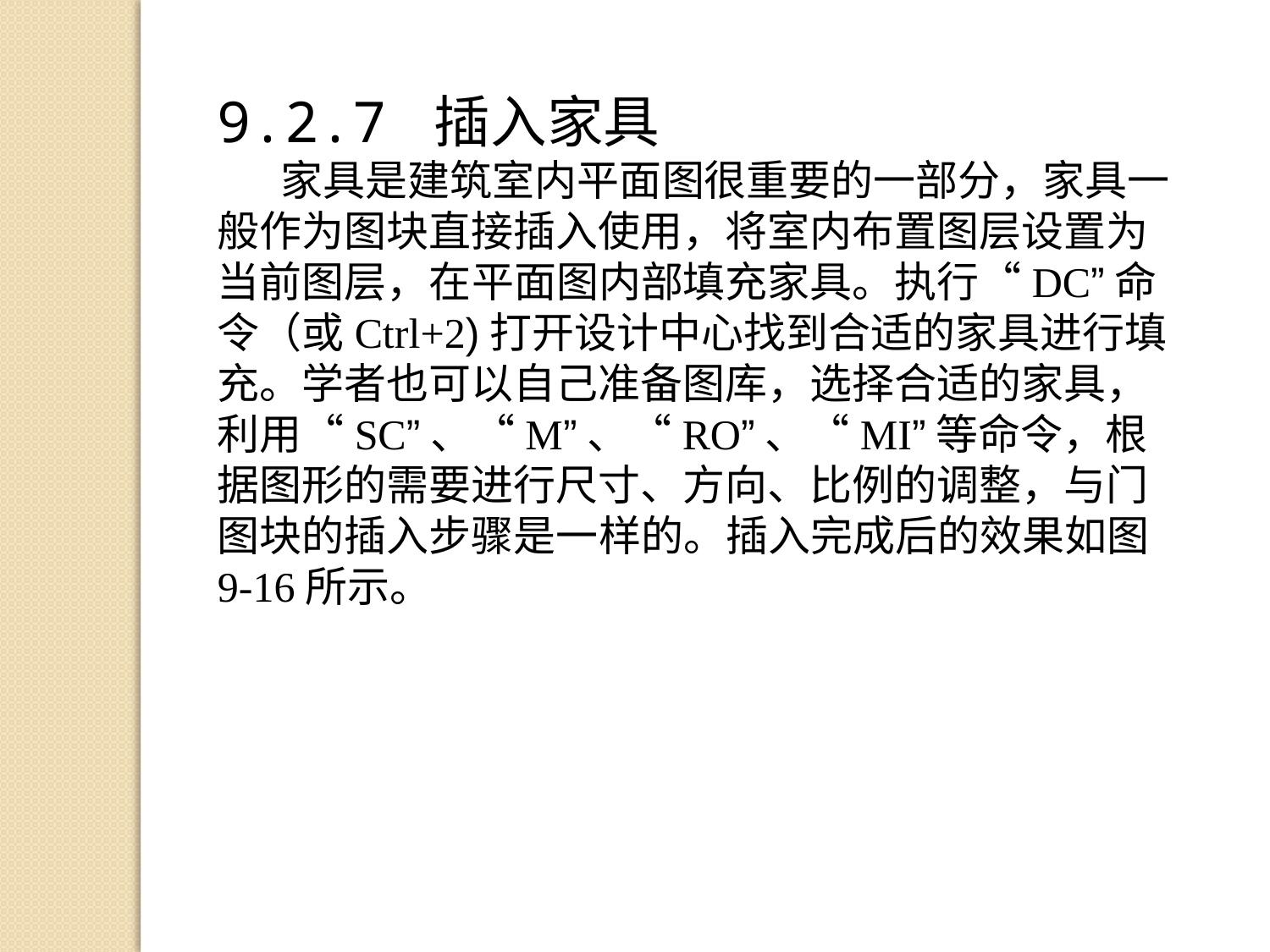

9.2.7 插入家具
家具是建筑室内平面图很重要的一部分，家具一般作为图块直接插入使用，将室内布置图层设置为当前图层，在平面图内部填充家具。执行“DC”命令（或Ctrl+2)打开设计中心找到合适的家具进行填充。学者也可以自己准备图库，选择合适的家具，利用“SC”、“M”、“RO”、“MI”等命令，根据图形的需要进行尺寸、方向、比例的调整，与门图块的插入步骤是一样的。插入完成后的效果如图9-16所示。